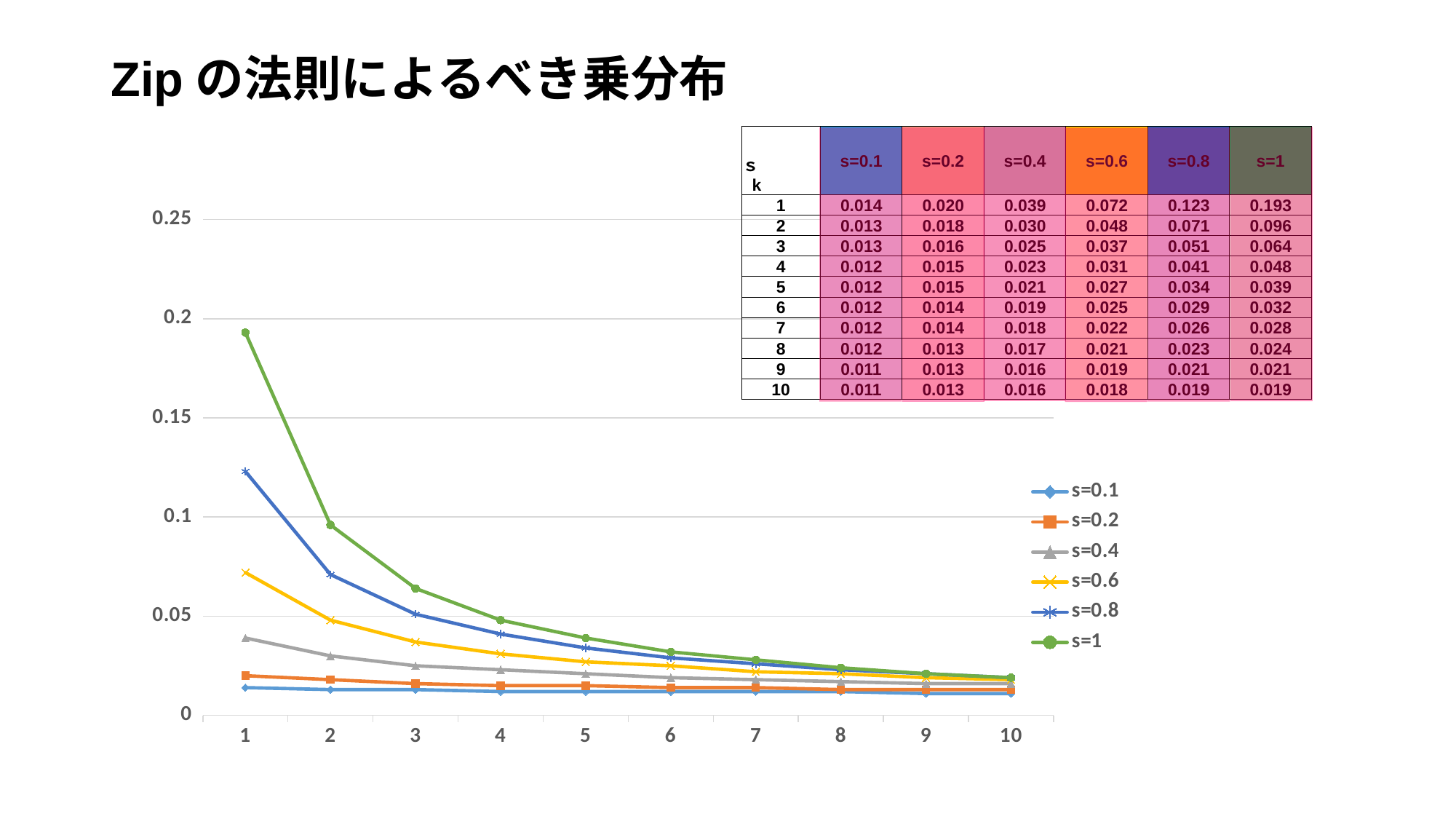

# Zipの法則によるべき乗分布
| ｓ k | s=0.1 | s=0.2 | s=0.4 | s=0.6 | s=0.8 | s=1 |
| --- | --- | --- | --- | --- | --- | --- |
| 1 | 0.014 | 0.020 | 0.039 | 0.072 | 0.123 | 0.193 |
| 2 | 0.013 | 0.018 | 0.030 | 0.048 | 0.071 | 0.096 |
| 3 | 0.013 | 0.016 | 0.025 | 0.037 | 0.051 | 0.064 |
| 4 | 0.012 | 0.015 | 0.023 | 0.031 | 0.041 | 0.048 |
| 5 | 0.012 | 0.015 | 0.021 | 0.027 | 0.034 | 0.039 |
| 6 | 0.012 | 0.014 | 0.019 | 0.025 | 0.029 | 0.032 |
| 7 | 0.012 | 0.014 | 0.018 | 0.022 | 0.026 | 0.028 |
| 8 | 0.012 | 0.013 | 0.017 | 0.021 | 0.023 | 0.024 |
| 9 | 0.011 | 0.013 | 0.016 | 0.019 | 0.021 | 0.021 |
| 10 | 0.011 | 0.013 | 0.016 | 0.018 | 0.019 | 0.019 |

### Chart

| Category | s=0.1 | s=0.2 | s=0.4 | s=0.6 | s=0.8 | s=1 |
|---|---|---|---|---|---|---|